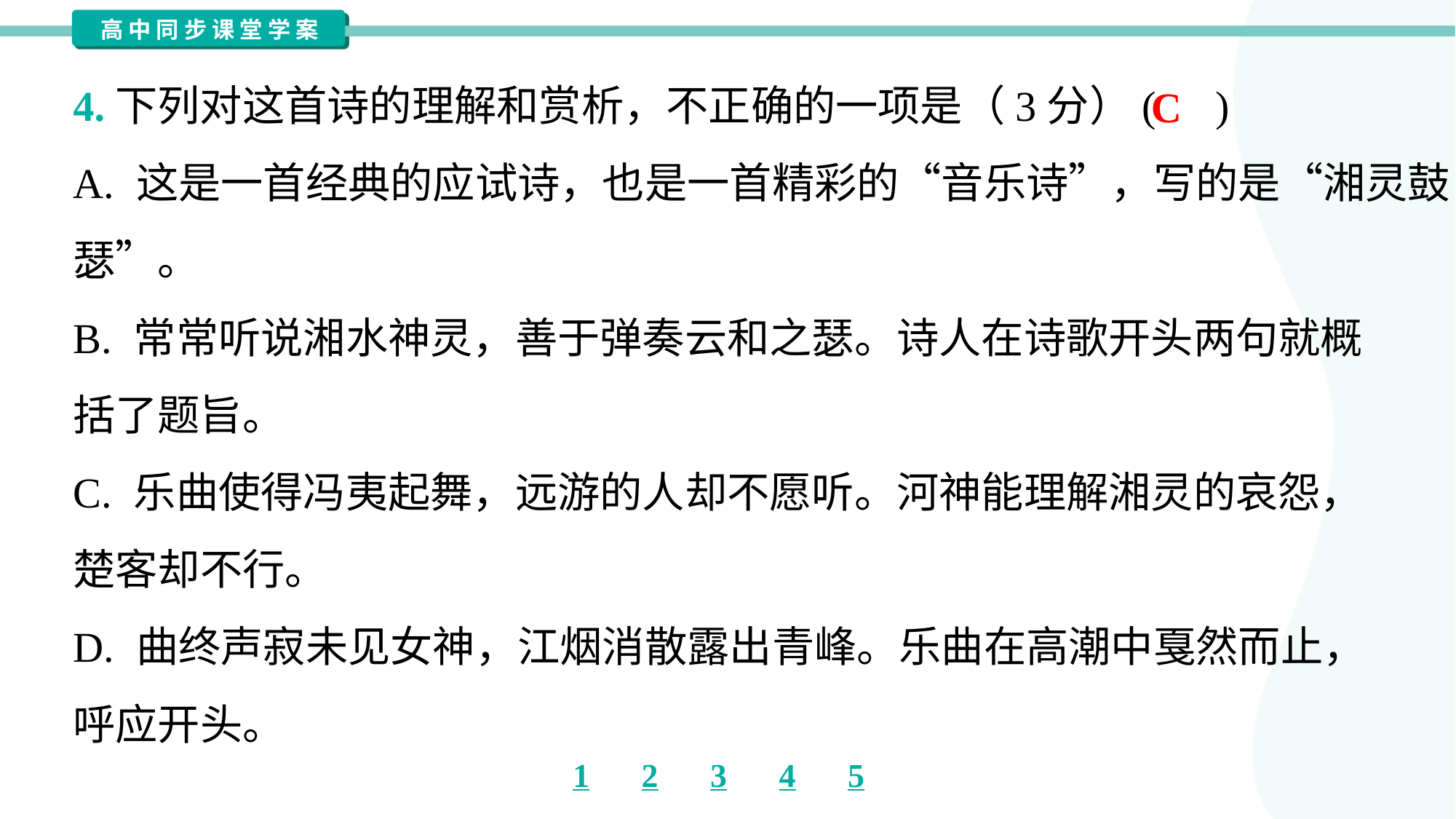

4.下列对这首诗的理解和赏析，不正确的一项是（3分）(     )
C
A. 这是一首经典的应试诗，也是一首精彩的“音乐诗”，写的是“湘灵鼓
瑟”。
B. 常常听说湘水神灵，善于弹奏云和之瑟。诗人在诗歌开头两句就概
括了题旨。
C. 乐曲使得冯夷起舞，远游的人却不愿听。河神能理解湘灵的哀怨，
楚客却不行。
D. 曲终声寂未见女神，江烟消散露出青峰。乐曲在高潮中戛然而止，
呼应开头。